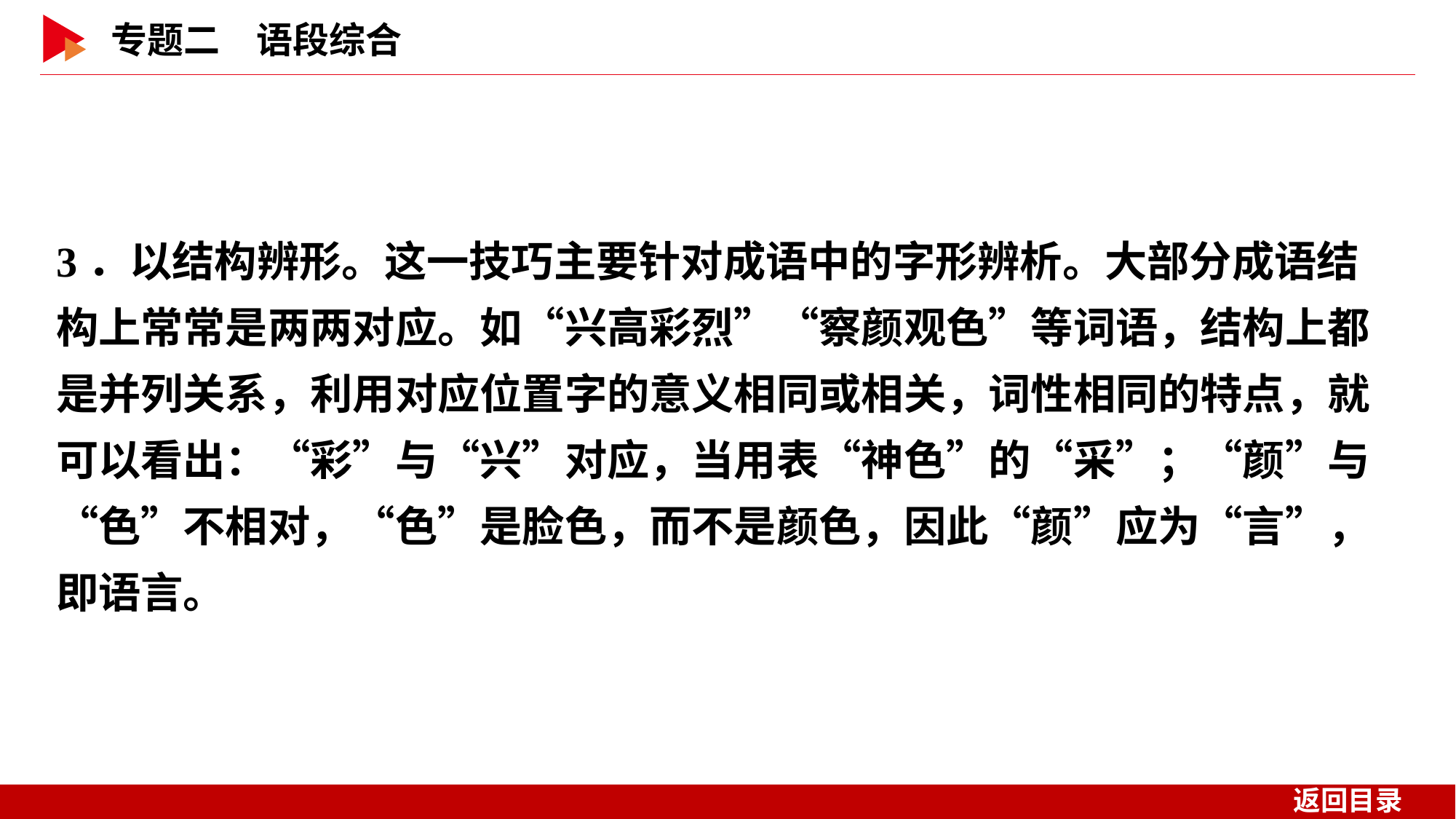

3．以结构辨形。这一技巧主要针对成语中的字形辨析。大部分成语结构上常常是两两对应。如“兴高彩烈”“察颜观色”等词语，结构上都是并列关系，利用对应位置字的意义相同或相关，词性相同的特点，就可以看出：“彩”与“兴”对应，当用表“神色”的“采”；“颜”与“色”不相对，“色”是脸色，而不是颜色，因此“颜”应为“言”，即语言。